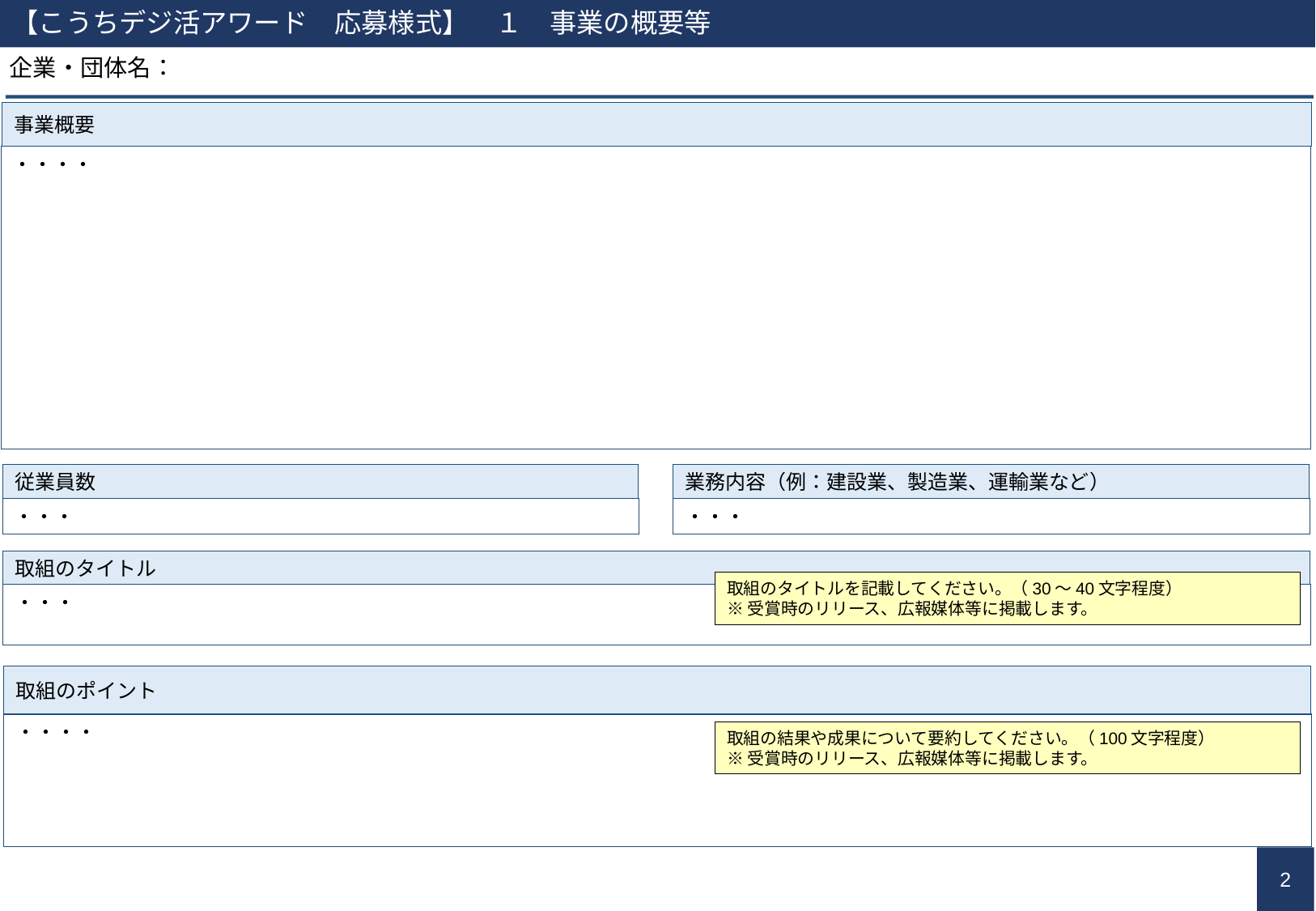

【こうちデジ活アワード　応募様式】　１　事業の概要等
企業・団体名：

事業概要
・・・・

従業員数
業務内容（例：建設業、製造業、運輸業など）
・・・
・・・
取組のタイトル
取組のタイトルを記載してください。（30～40文字程度）
※受賞時のリリース、広報媒体等に掲載します。
・・・

取組のポイント
・・・・

取組の結果や成果について要約してください。（100文字程度）
※受賞時のリリース、広報媒体等に掲載します。
2